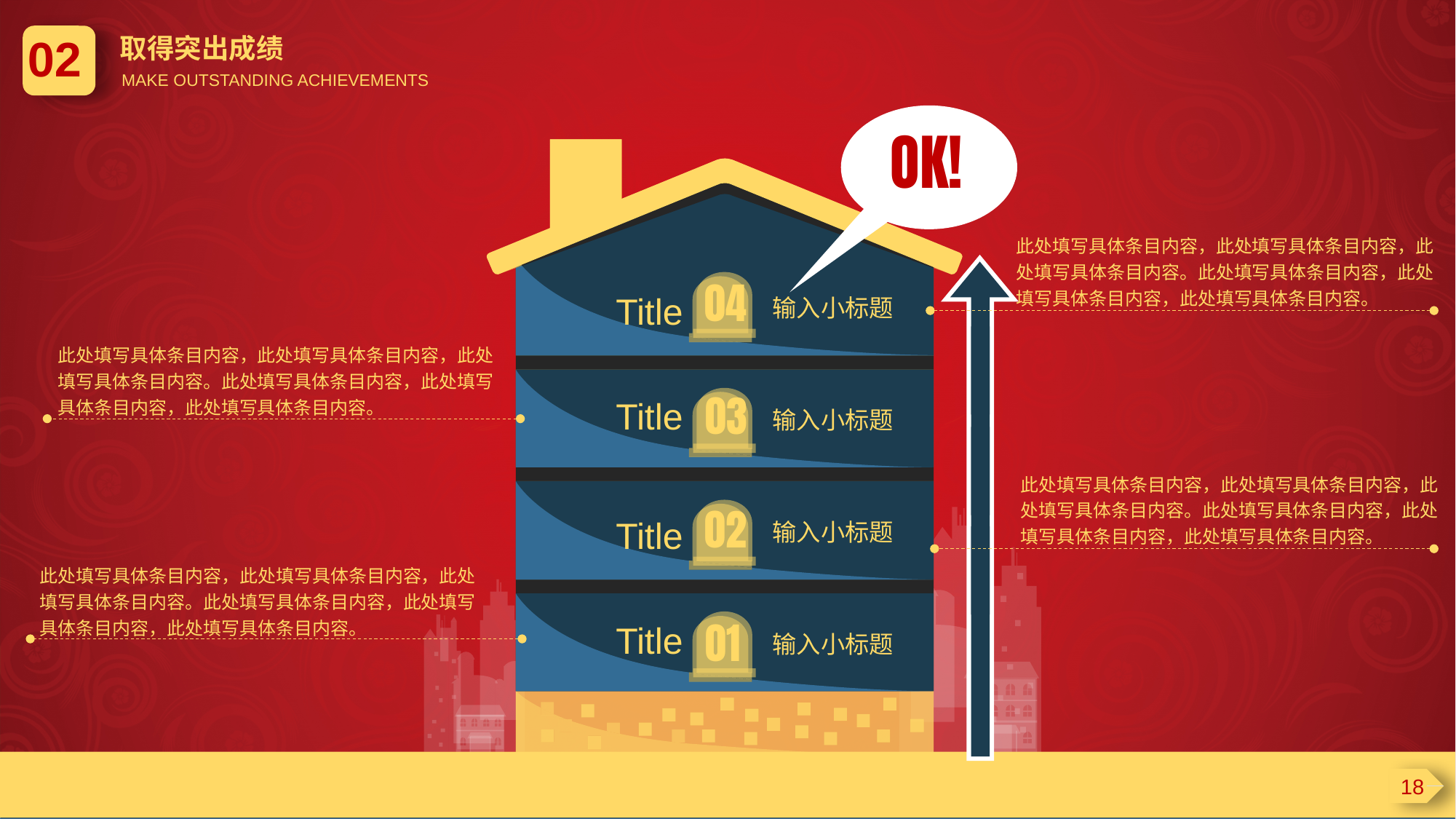

02

取得突出成绩
MAKE OUTSTANDING ACHIEVEMENTS

OK!

此处填写具体条目内容，此处填写具体条目内容，此处填写具体条目内容。此处填写具体条目内容，此处填写具体条目内容，此处填写具体条目内容。

04
Title
输入小标题
此处填写具体条目内容，此处填写具体条目内容，此处填写具体条目内容。此处填写具体条目内容，此处填写具体条目内容，此处填写具体条目内容。

03
Title
输入小标题
此处填写具体条目内容，此处填写具体条目内容，此处填写具体条目内容。此处填写具体条目内容，此处填写具体条目内容，此处填写具体条目内容。

02

Title
输入小标题
此处填写具体条目内容，此处填写具体条目内容，此处填写具体条目内容。此处填写具体条目内容，此处填写具体条目内容，此处填写具体条目内容。

Title
01
输入小标题

18